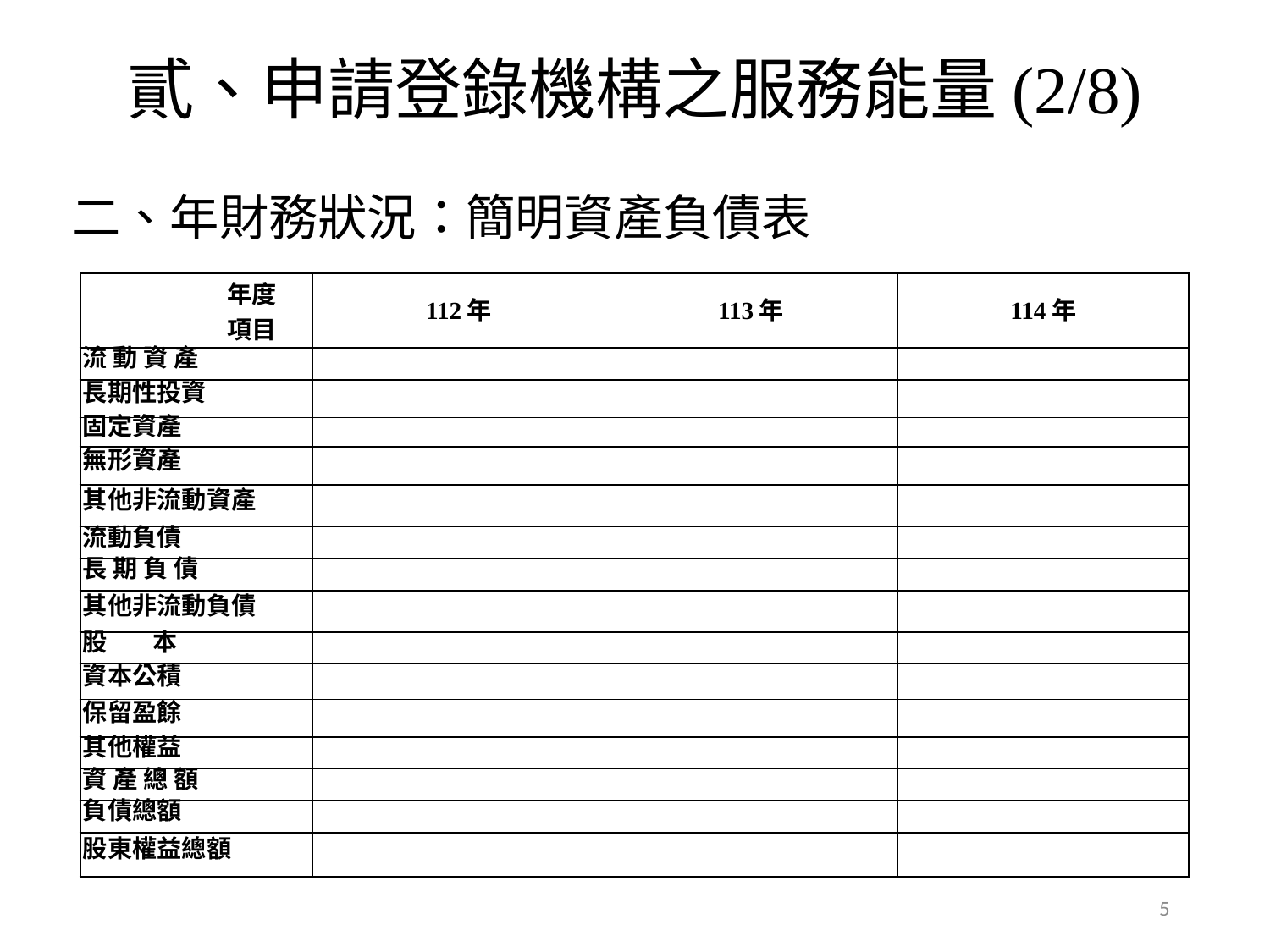

貳、申請登錄機構之服務能量(2/8)
二、年財務狀況：簡明資產負債表
| 年度 項目 | 112年 | 113年 | 114年 |
| --- | --- | --- | --- |
| 流 動 資 產 |  |  |  |
| 長期性投資 |  |  |  |
| 固定資產 |  |  |  |
| 無形資產 |  |  |  |
| 其他非流動資產 |  |  |  |
| 流動負債 |  |  |  |
| 長 期 負 債 |  |  |  |
| 其他非流動負債 |  |  |  |
| 股 本 |  |  |  |
| 資本公積 |  |  |  |
| 保留盈餘 |  |  |  |
| 其他權益 |  |  |  |
| 資 產 總 額 |  |  |  |
| 負債總額 |  |  |  |
| 股東權益總額 |  |  |  |
5